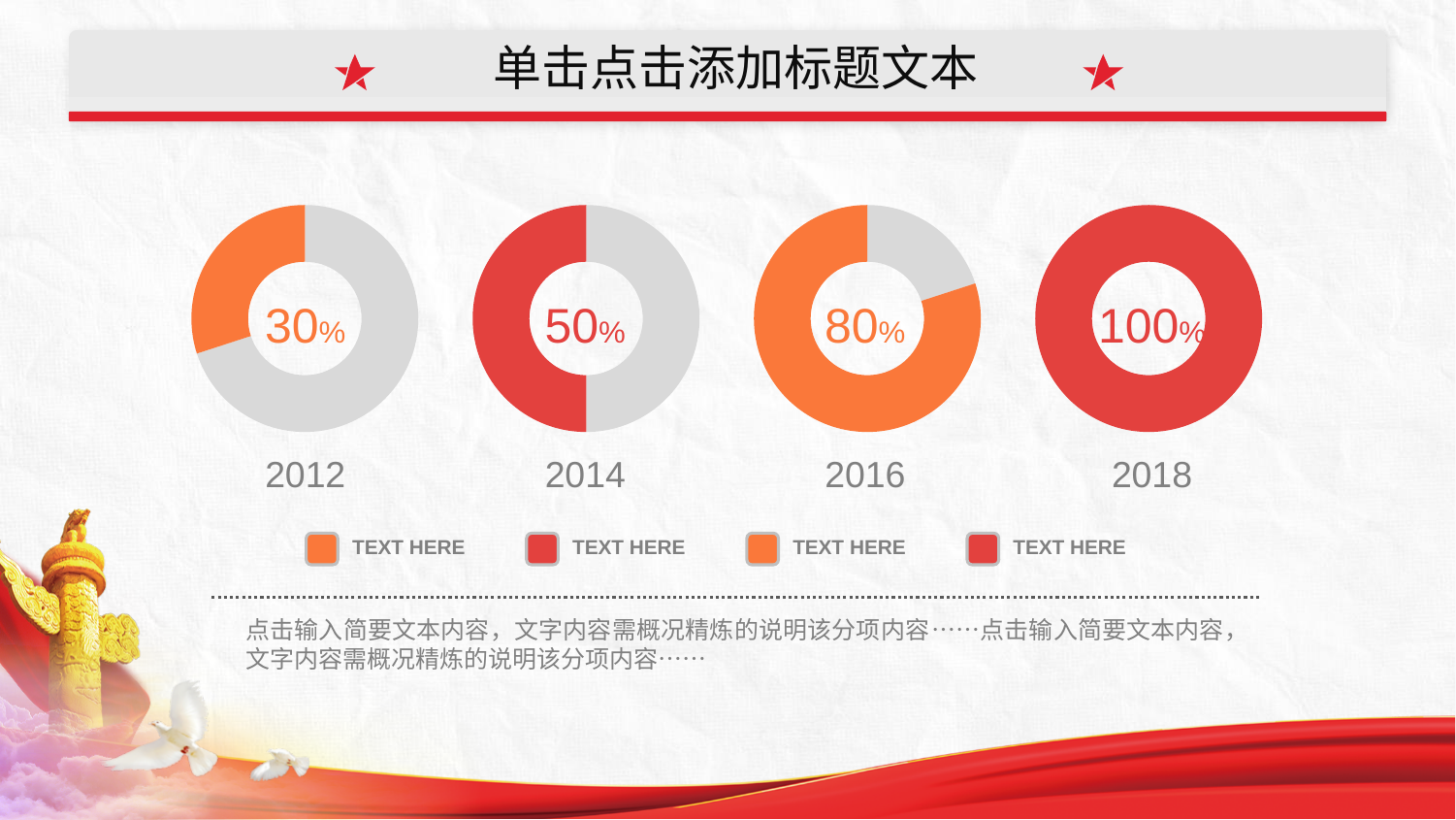

单击点击添加标题文本

### Chart

| Category | 列1 |
|---|---|
| 第一季度 | 70.0 |
| 第二季度 | 30.0 |

### Chart

| Category | 列1 |
|---|---|
| 第一季度 | 50.0 |
| 第二季度 | 50.0 |

### Chart

| Category | 列1 |
|---|---|
| 第一季度 | 20.0 |
| 第二季度 | 80.0 |

### Chart

| Category | 列1 |
|---|---|
| 第一季度 | 0.0 |
| 第二季度 | 100.0 |
30%
50%
80%
100%
2012
2014
2016
2018
TEXT HERE

TEXT HERE

TEXT HERE

TEXT HERE

点击输入简要文本内容，文字内容需概况精炼的说明该分项内容……点击输入简要文本内容，文字内容需概况精炼的说明该分项内容……